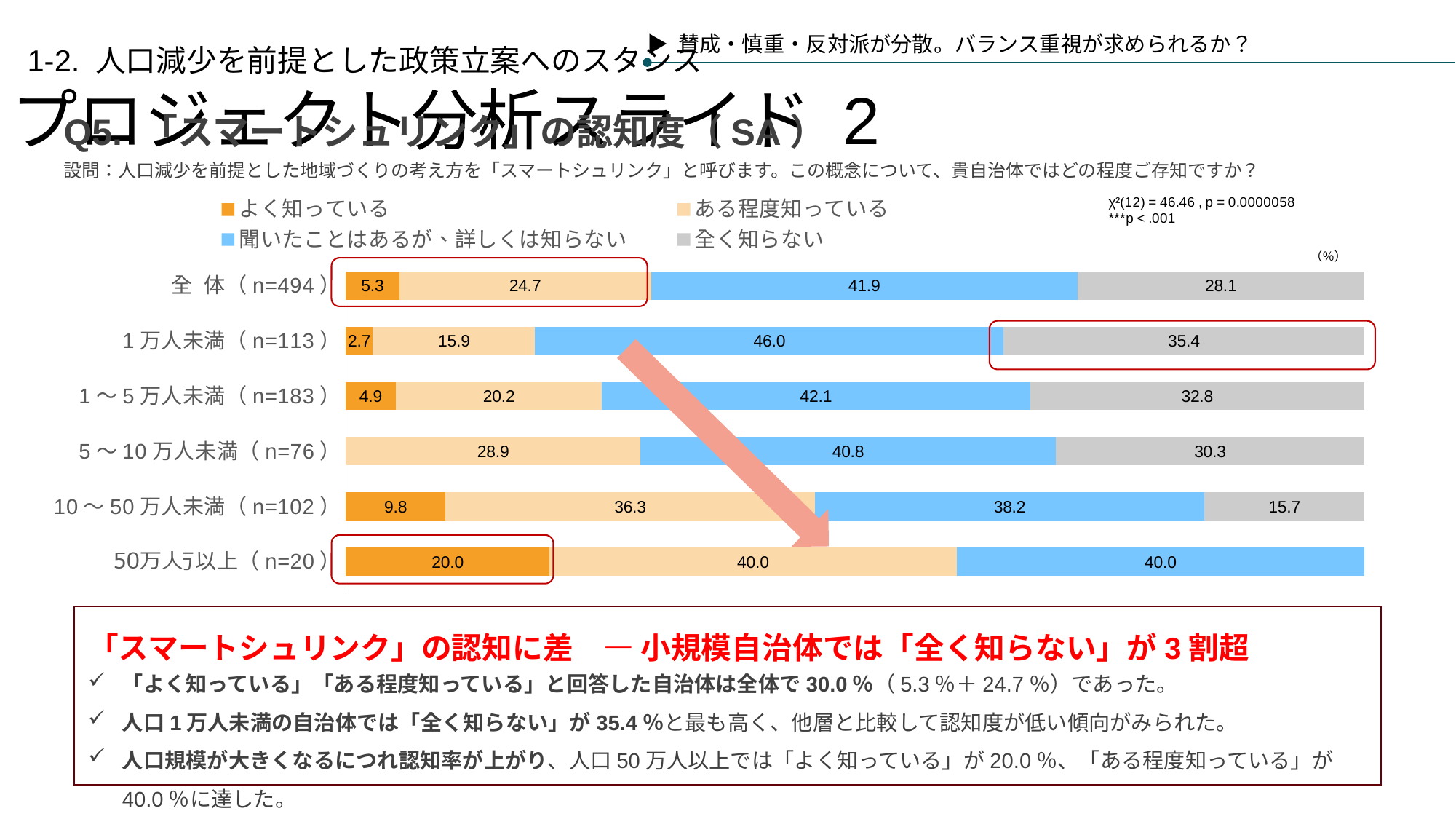

▶ 賛成・慎重・反対派が分散。バランス重視が求められるか？
プロジェクト分析スライド 2
1-2. 人口減少を前提とした政策立案へのスタンス
Q5. 「スマートシュリンク」の認知度（SA）
設問：人口減少を前提とした地域づくりの考え方を「スマートシュリンク」と呼びます。この概念について、貴自治体ではどの程度ご存知ですか？

### Chart

| Category | よく知っている | ある程度知っている | 聞いたことはあるが、詳しくは知らない | 全く知らない |
|---|---|---|---|---|
|   全  体（n=494） | 5.263157894736842 | 24.696356275303643 | 41.902834008097166 | 28.13765182186235 |
| 1万人未満（n=113） | 2.6548672566371683 | 15.929203539823009 | 46.017699115044245 | 35.39823008849557 |
| 1～5万人未満（n=183） | 4.918032786885246 | 20.21857923497268 | 42.07650273224044 | 32.78688524590164 |
| 5～10万人未満（n=76） | 0.0 | 28.947368421052634 | 40.78947368421053 | 30.263157894736842 |
| 10～50万人未満（n=102） | 9.803921568627452 | 36.27450980392157 | 38.23529411764706 | 15.686274509803921 |
| 50万以上（n=20） | 20.0 | 40.0 | 40.0 | 0.0 |
（％）

「スマートシュリンク」の認知に差　― 小規模自治体では「全く知らない」が3割超
「よく知っている」「ある程度知っている」と回答した自治体は全体で30.0％（5.3％＋24.7％）であった。
人口1万人未満の自治体では「全く知らない」が35.4％と最も高く、他層と比較して認知度が低い傾向がみられた。
人口規模が大きくなるにつれ認知率が上がり、人口50万人以上では「よく知っている」が20.0％、「ある程度知っている」が40.0％に達した。